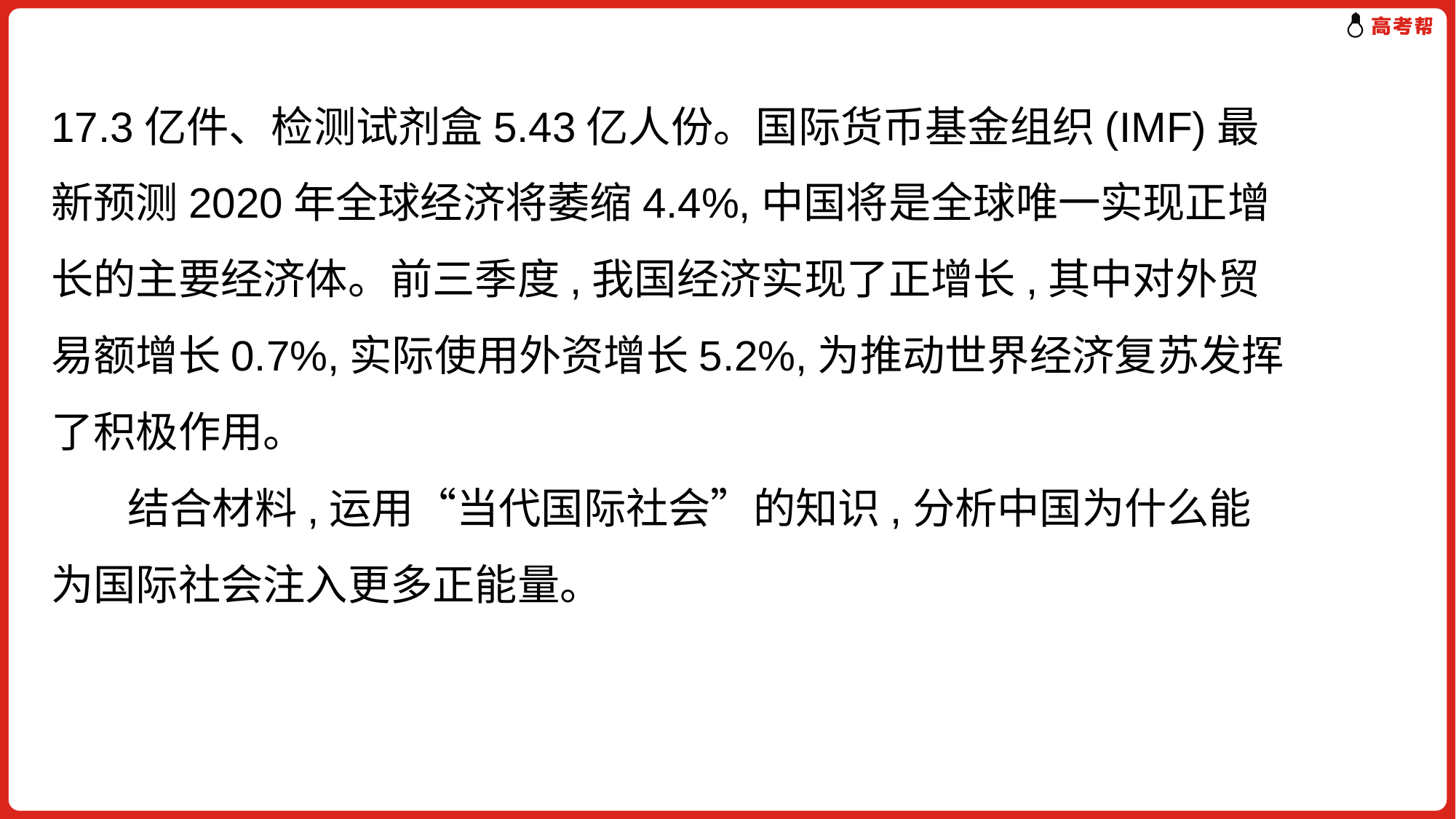

#
17.3亿件、检测试剂盒5.43亿人份。国际货币基金组织(IMF)最新预测2020年全球经济将萎缩4.4%,中国将是全球唯一实现正增长的主要经济体。前三季度,我国经济实现了正增长,其中对外贸易额增长0.7%,实际使用外资增长5.2%,为推动世界经济复苏发挥了积极作用。
       结合材料,运用“当代国际社会”的知识,分析中国为什么能为国际社会注入更多正能量。